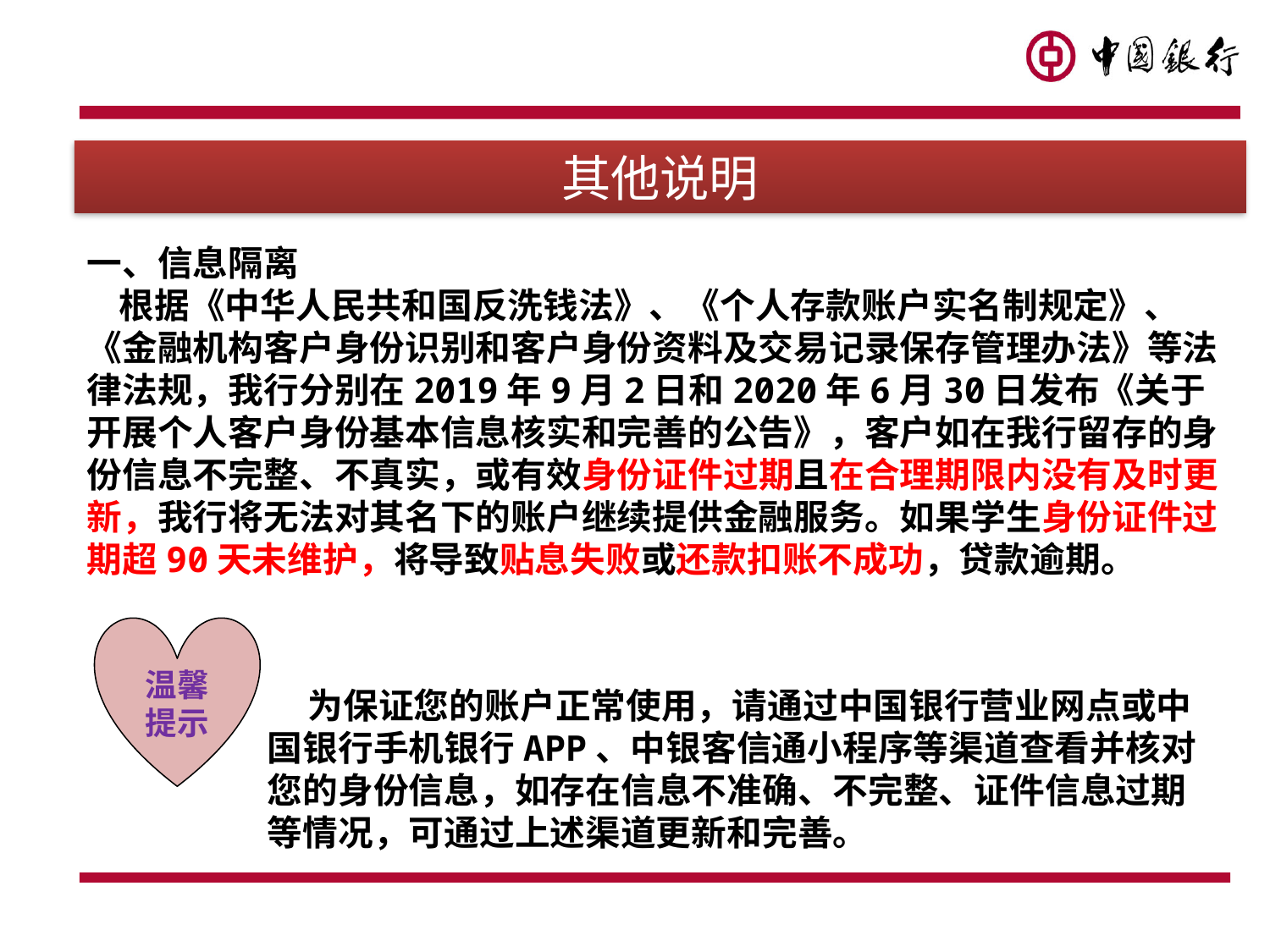

其他说明
# 一、信息隔离 根据《中华人民共和国反洗钱法》、《个人存款账户实名制规定》、《金融机构客户身份识别和客户身份资料及交易记录保存管理办法》等法律法规，我行分别在2019年9月2日和2020年6月30日发布《关于开展个人客户身份基本信息核实和完善的公告》，客户如在我行留存的身份信息不完整、不真实，或有效身份证件过期且在合理期限内没有及时更新，我行将无法对其名下的账户继续提供金融服务。如果学生身份证件过期超90天未维护，将导致贴息失败或还款扣账不成功，贷款逾期。
温馨提示
    为保证您的账户正常使用，请通过中国银行营业网点或中国银行手机银行APP、中银客信通小程序等渠道查看并核对您的身份信息，如存在信息不准确、不完整、证件信息过期等情况，可通过上述渠道更新和完善。